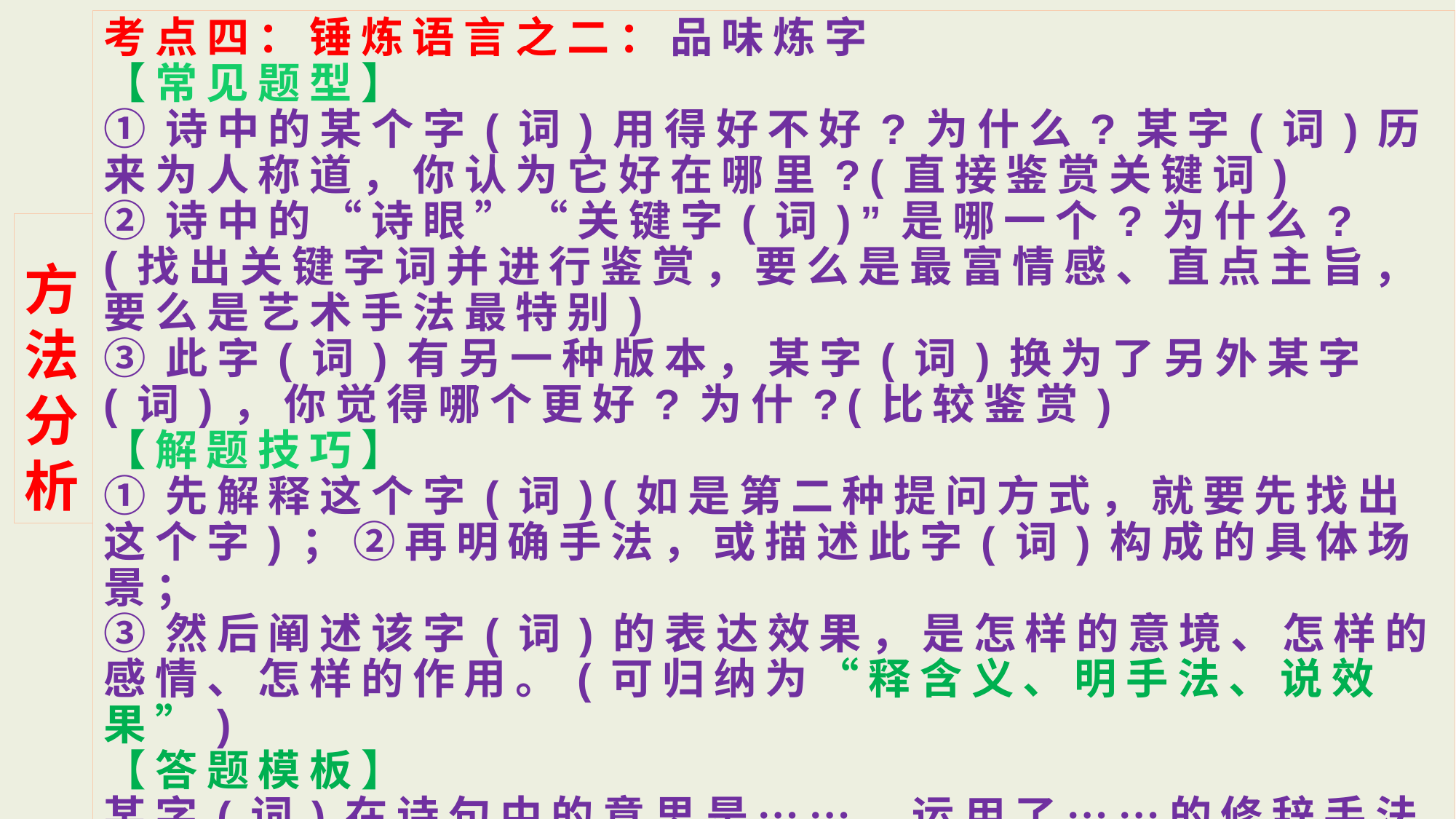

考点四：锤炼语言之二：品味炼字
【常见题型】
①诗中的某个字(词)用得好不好?为什么?某字(词)历来为人称道，你认为它好在哪里?(直接鉴赏关键词)
②诗中的“诗眼”“关键字(词)”是哪一个?为什么?(找出关键字词并进行鉴赏，要么是最富情感、直点主旨，要么是艺术手法最特别)
③此字(词)有另一种版本，某字(词)换为了另外某字(词)，你觉得哪个更好?为什?(比较鉴赏)
【解题技巧】
①先解释这个字(词)(如是第二种提问方式，就要先找出这个字)；②再明确手法，或描述此字(词)构成的具体场景；
③然后阐述该字(词)的表达效果，是怎样的意境、怎样的感情、怎样的作用。(可归纳为“释含义、明手法、说效果”)
【答题模板】
某字(词)在诗句中的意思是……，运用了……的修辞手法(表现手法)，写出了……，表达了诗人…的思想感情。
  方法分析